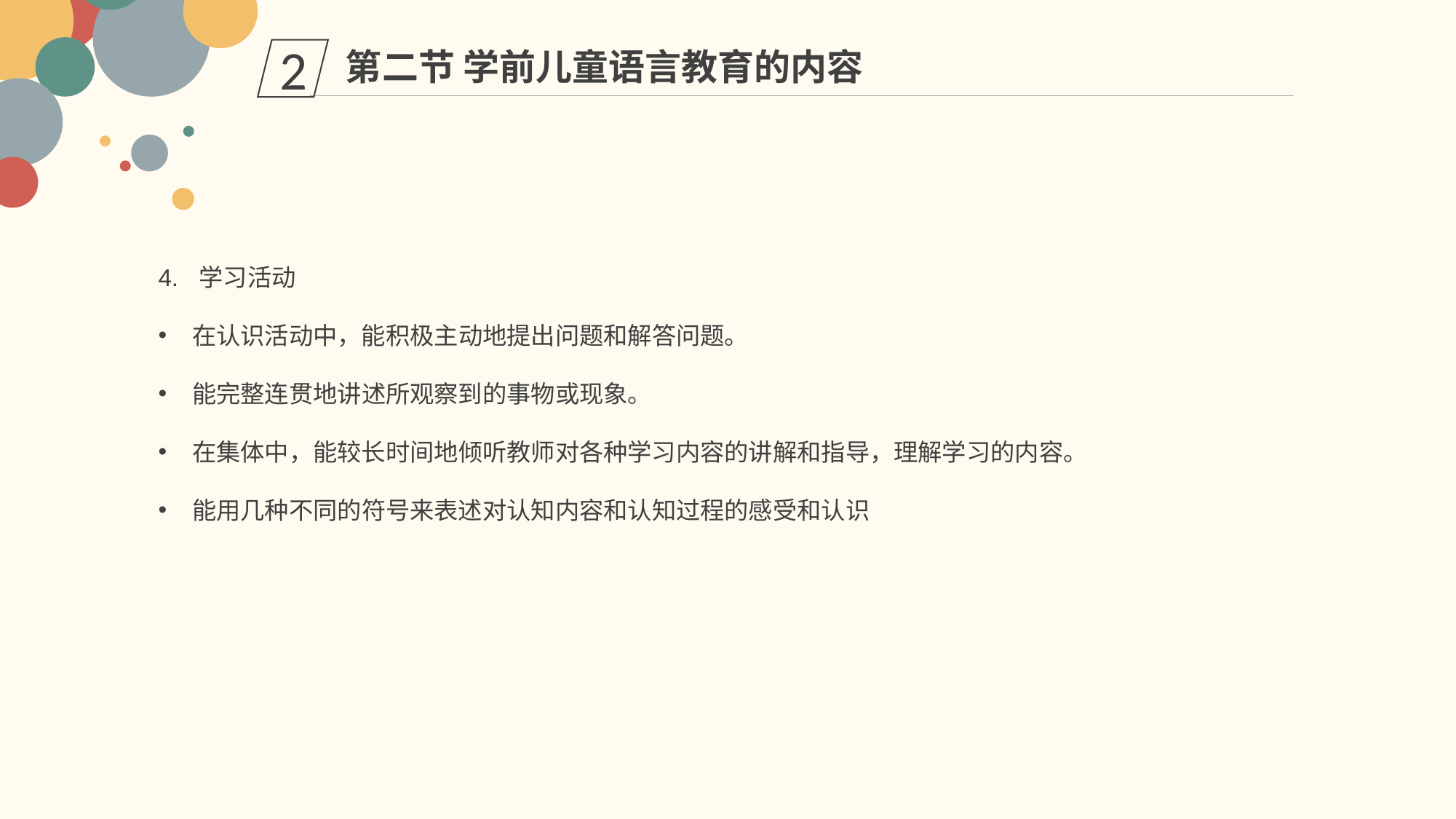

第二节 学前儿童语言教育的内容
2
学习活动
在认识活动中，能积极主动地提出问题和解答问题。
能完整连贯地讲述所观察到的事物或现象。
在集体中，能较长时间地倾听教师对各种学习内容的讲解和指导，理解学习的内容。
能用几种不同的符号来表述对认知内容和认知过程的感受和认识